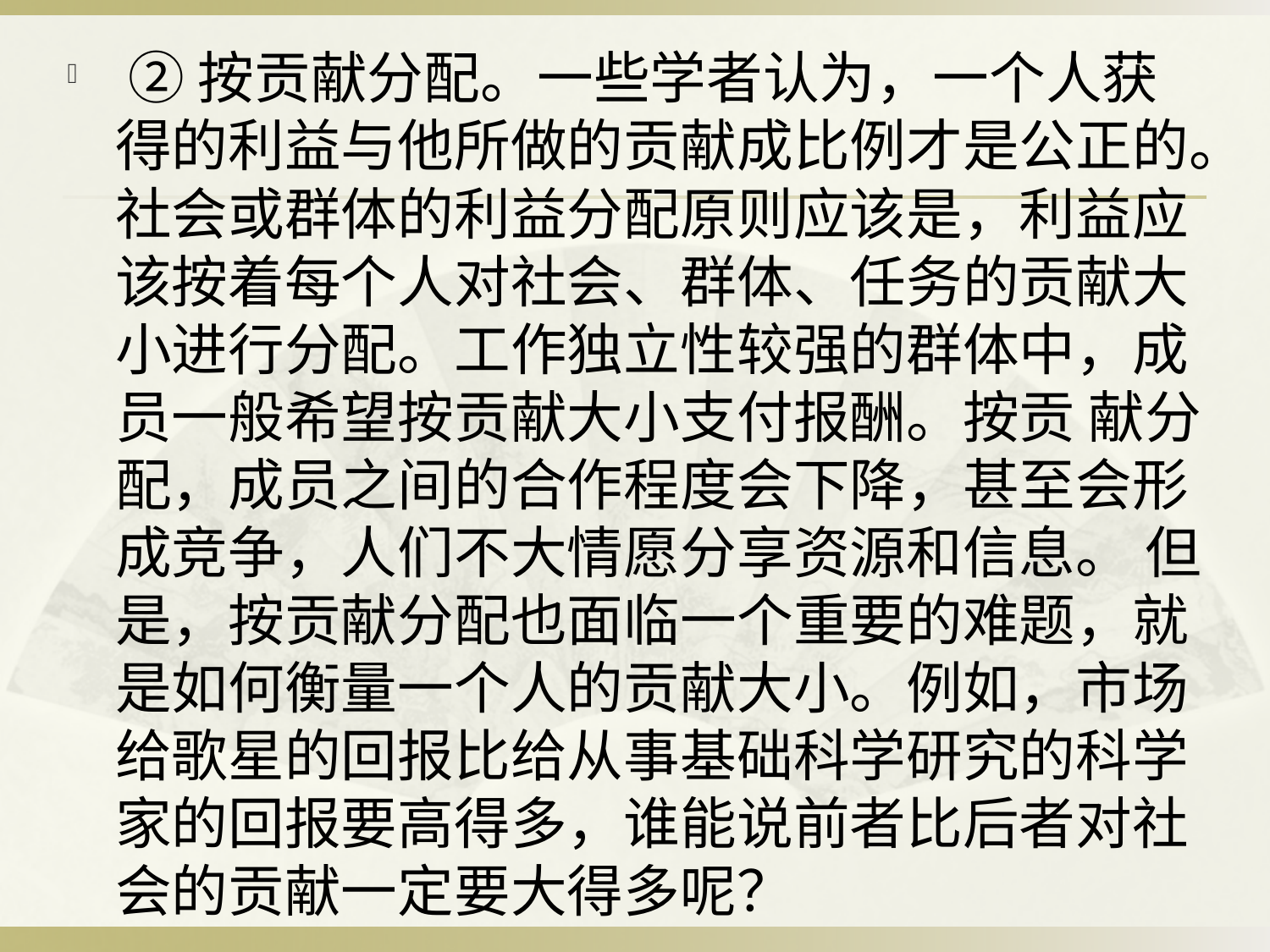

②按贡献分配。一些学者认为，一个人获得的利益与他所做的贡献成比例才是公正的。社会或群体的利益分配原则应该是，利益应该按着每个人对社会、群体、任务的贡献大小进行分配。工作独立性较强的群体中，成员一般希望按贡献大小支付报酬。按贡 献分配，成员之间的合作程度会下降，甚至会形成竞争，人们不大情愿分享资源和信息。 但是，按贡献分配也面临一个重要的难题，就是如何衡量一个人的贡献大小。例如，市场给歌星的回报比给从事基础科学研究的科学家的回报要高得多，谁能说前者比后者对社会的贡献一定要大得多呢？
#